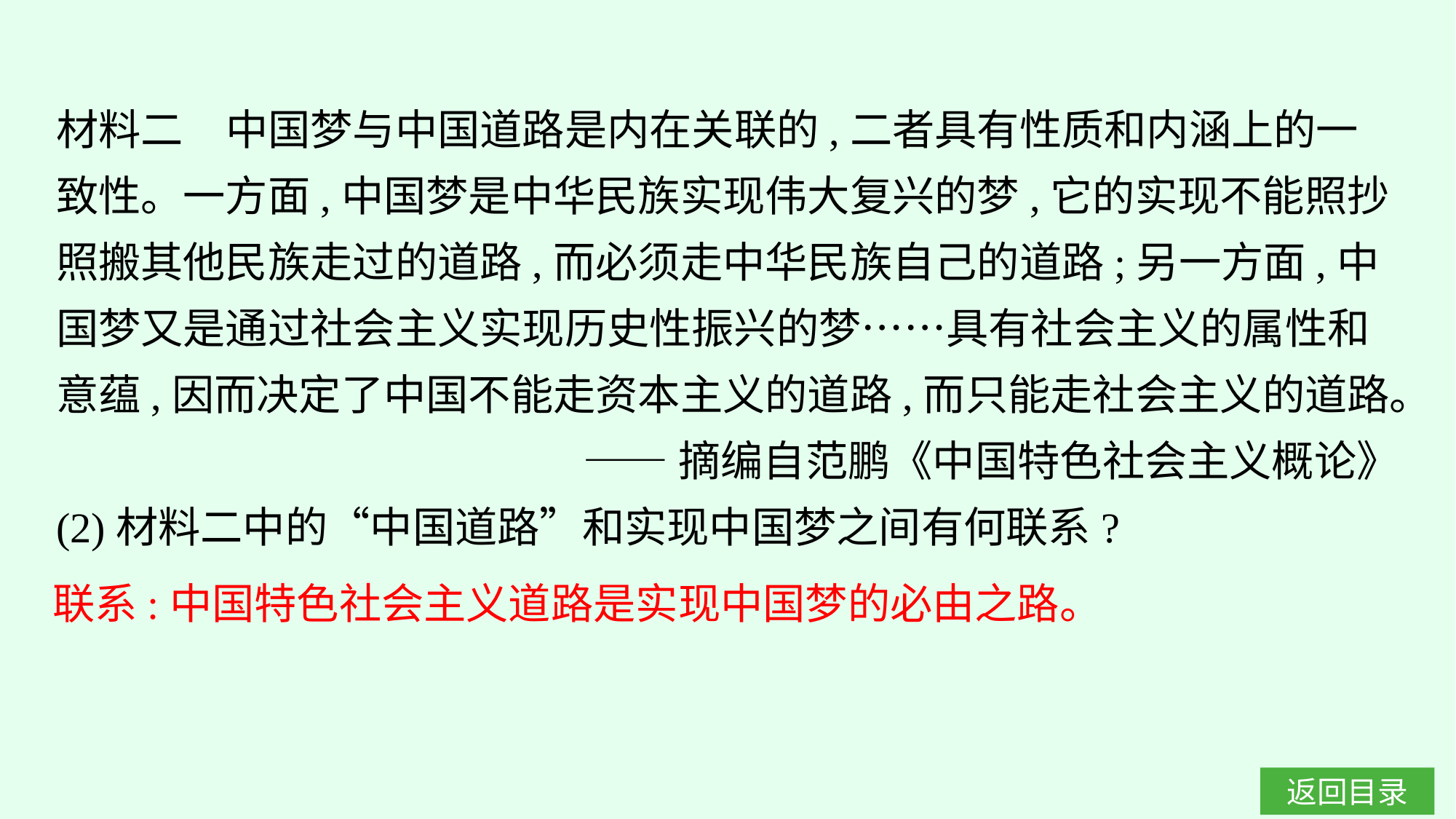

材料二　中国梦与中国道路是内在关联的,二者具有性质和内涵上的一致性。一方面,中国梦是中华民族实现伟大复兴的梦,它的实现不能照抄照搬其他民族走过的道路,而必须走中华民族自己的道路;另一方面,中国梦又是通过社会主义实现历史性振兴的梦……具有社会主义的属性和意蕴,因而决定了中国不能走资本主义的道路,而只能走社会主义的道路。
——摘编自范鹏《中国特色社会主义概论》
(2)材料二中的“中国道路”和实现中国梦之间有何联系?
联系:中国特色社会主义道路是实现中国梦的必由之路。